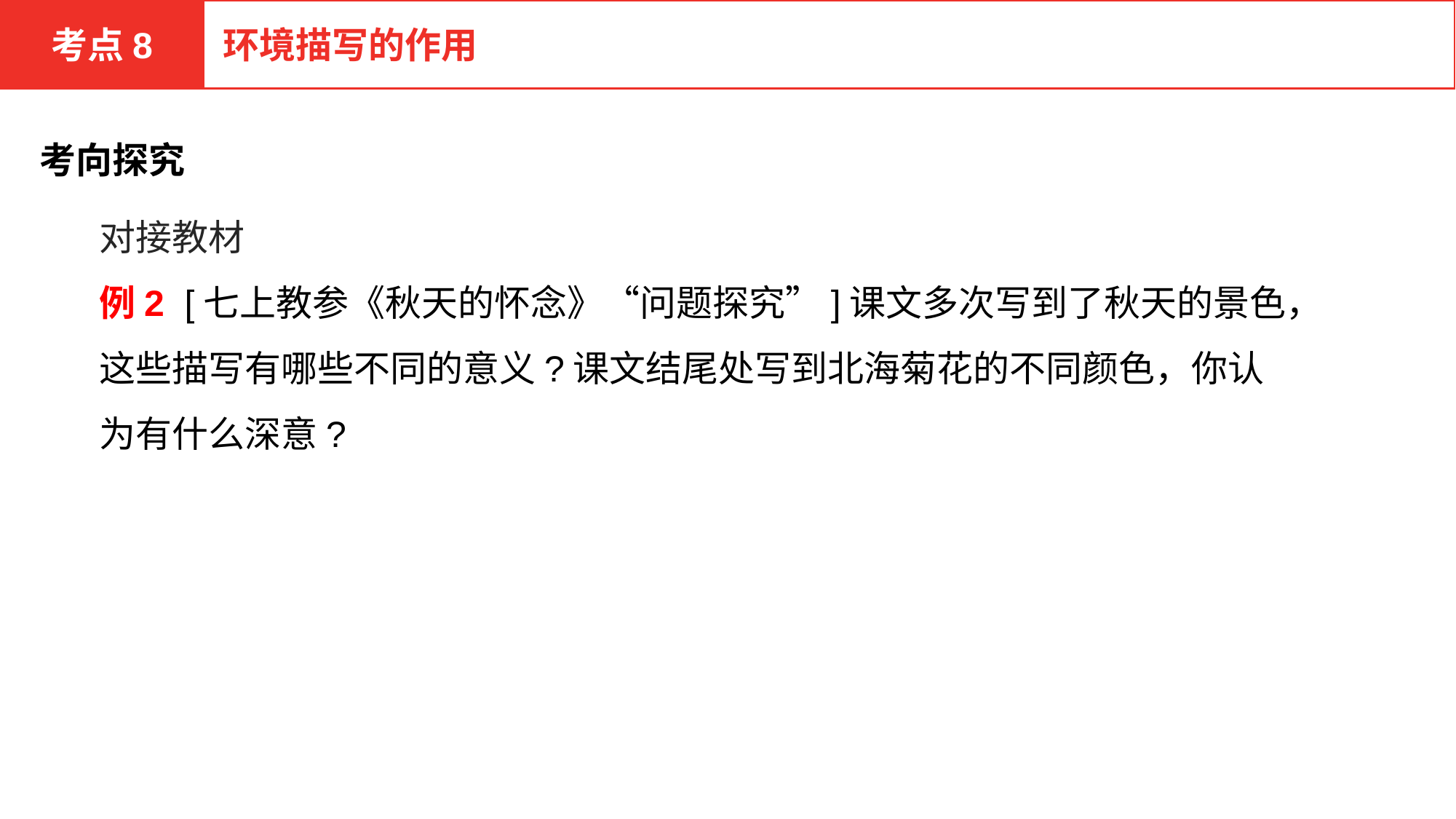

考点8
环境描写的作用
考向探究
对接教材
例2  [七上教参《秋天的怀念》“问题探究”]课文多次写到了秋天的景色，这些描写有哪些不同的意义?课文结尾处写到北海菊花的不同颜色，你认为有什么深意?